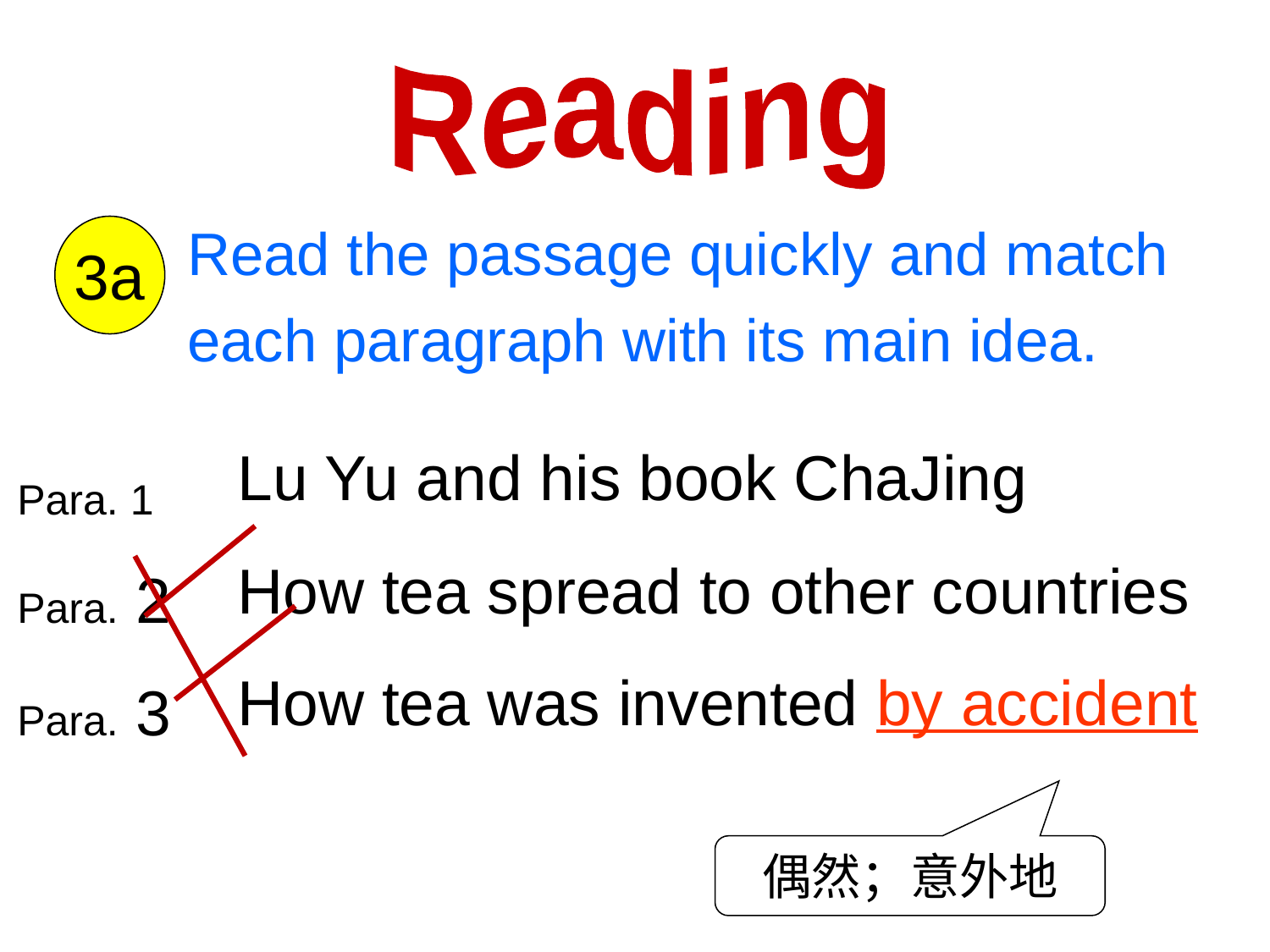

Reading
Read the passage quickly and match each paragraph with its main idea.
3a
Lu Yu and his book ChaJing
How tea spread to other countries
How tea was invented by accident
Para. 1
Para. 2
Para. 3
偶然；意外地